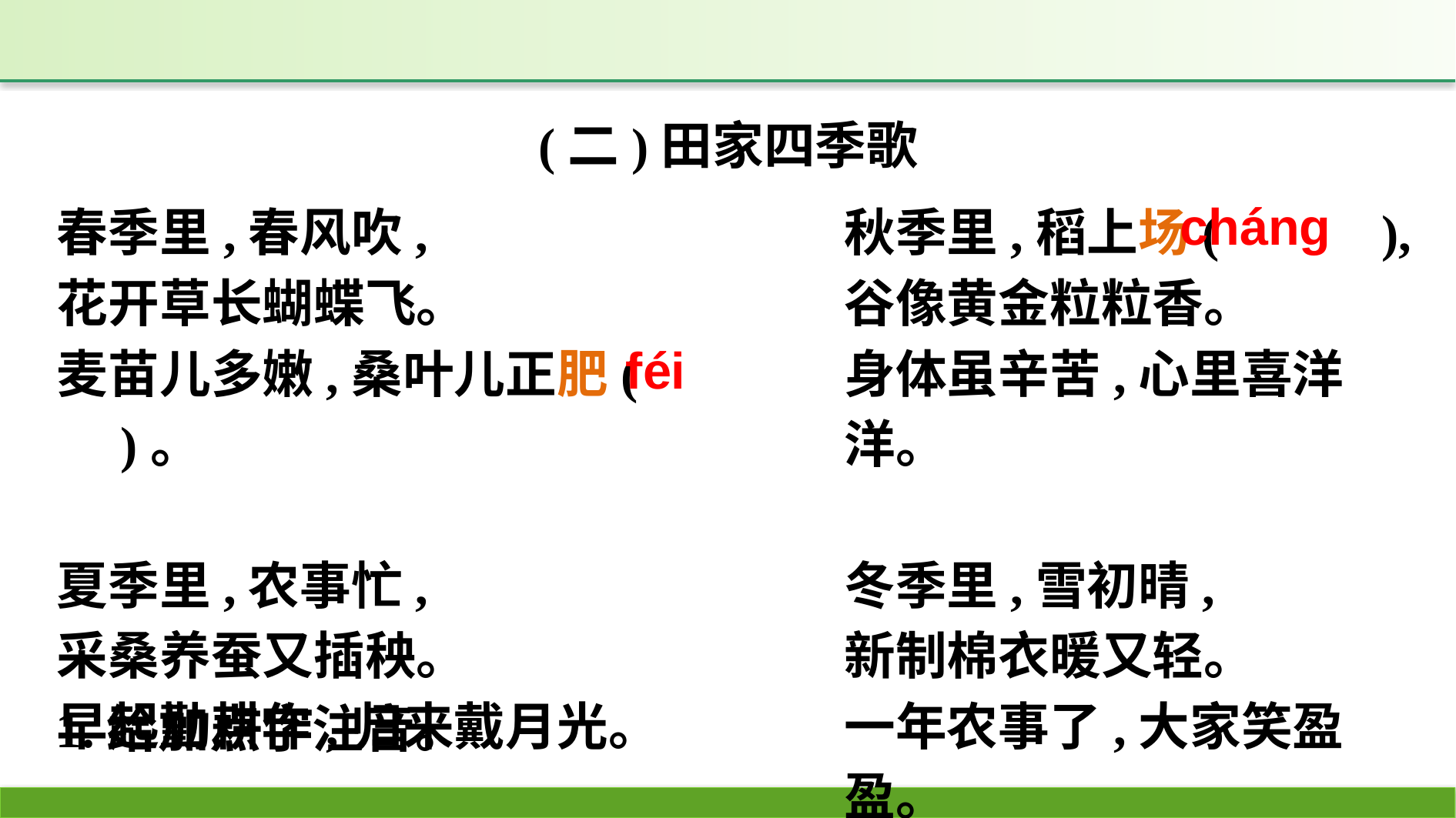

(二)田家四季歌
春季里,春风吹,
花开草长蝴蝶飞。
麦苗儿多嫩,桑叶儿正肥(　　)。

夏季里,农事忙,
采桑养蚕又插秧。
早起勤耕作,归来戴月光。
秋季里,稻上场(　　   ),
谷像黄金粒粒香。
身体虽辛苦,心里喜洋洋。

冬季里,雪初晴,
新制棉衣暖又轻。
一年农事了,大家笑盈盈。
1.给加点字注音。
cháng
féi